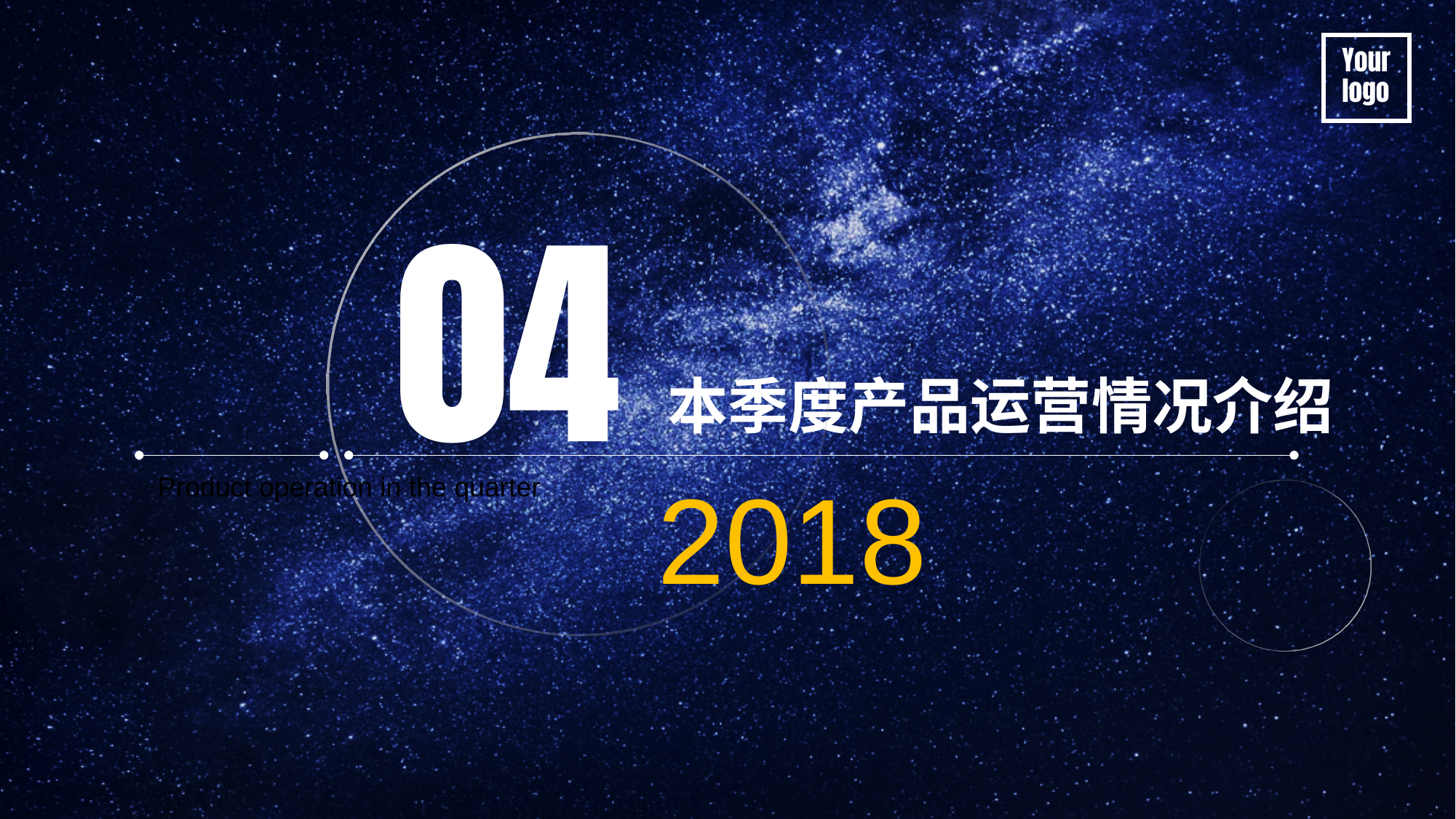

04
本季度产品运营情况介绍
2018
Product operation in the quarter

.